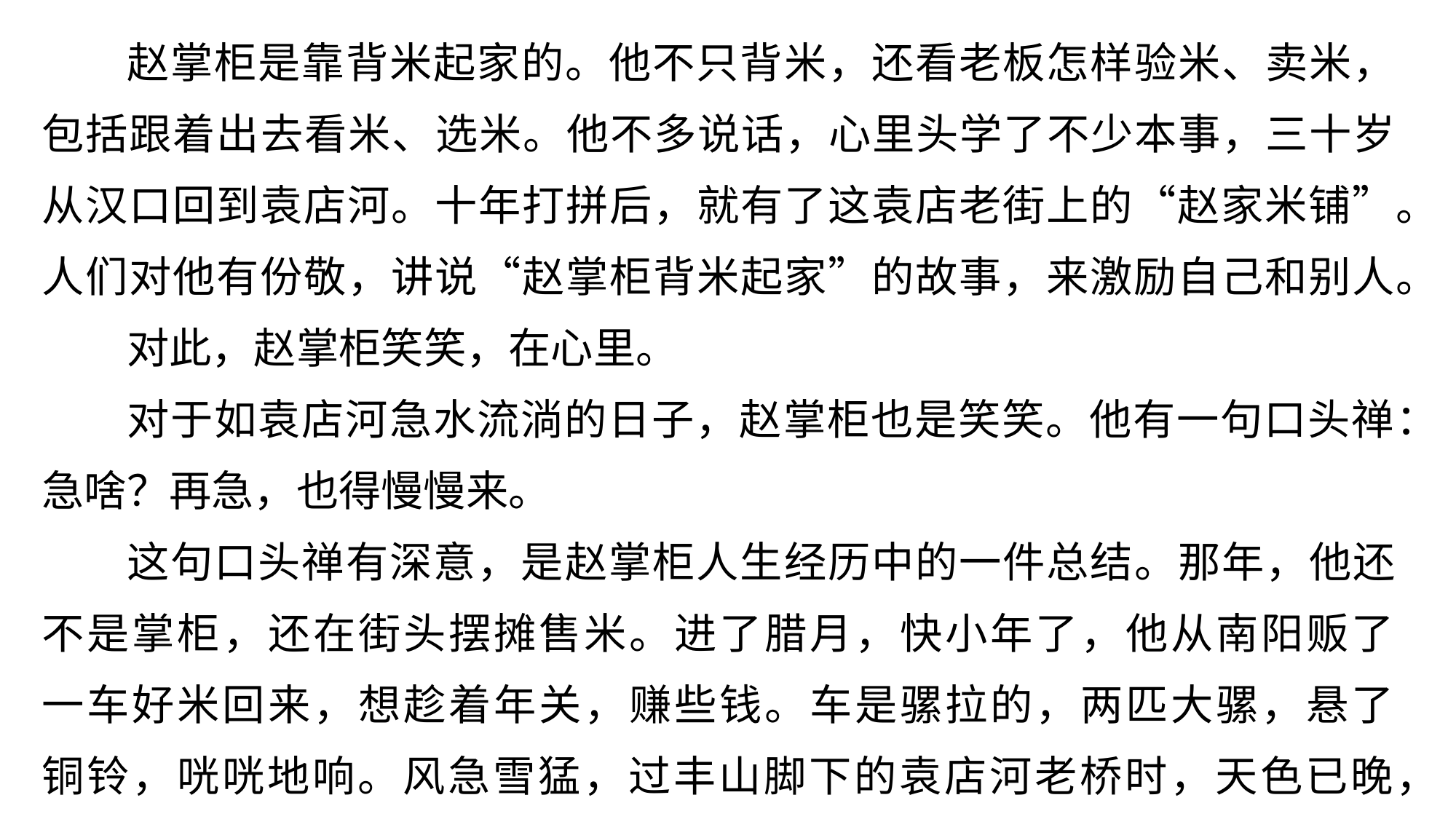

赵掌柜是靠背米起家的。他不只背米，还看老板怎样验米、卖米，包括跟着出去看米、选米。他不多说话，心里头学了不少本事，三十岁从汉口回到袁店河。十年打拼后，就有了这袁店老街上的“赵家米铺”。人们对他有份敬，讲说“赵掌柜背米起家”的故事，来激励自己和别人。
对此，赵掌柜笑笑，在心里。
对于如袁店河急水流淌的日子，赵掌柜也是笑笑。他有一句口头禅：急啥？再急，也得慢慢来。
这句口头禅有深意，是赵掌柜人生经历中的一件总结。那年，他还不是掌柜，还在街头摆摊售米。进了腊月，快小年了，他从南阳贩了一车好米回来，想趁着年关，赚些钱。车是骡拉的，两匹大骡，悬了铜铃，咣咣地响。风急雪猛，过丰山脚下的袁店河老桥时，天色已晚，